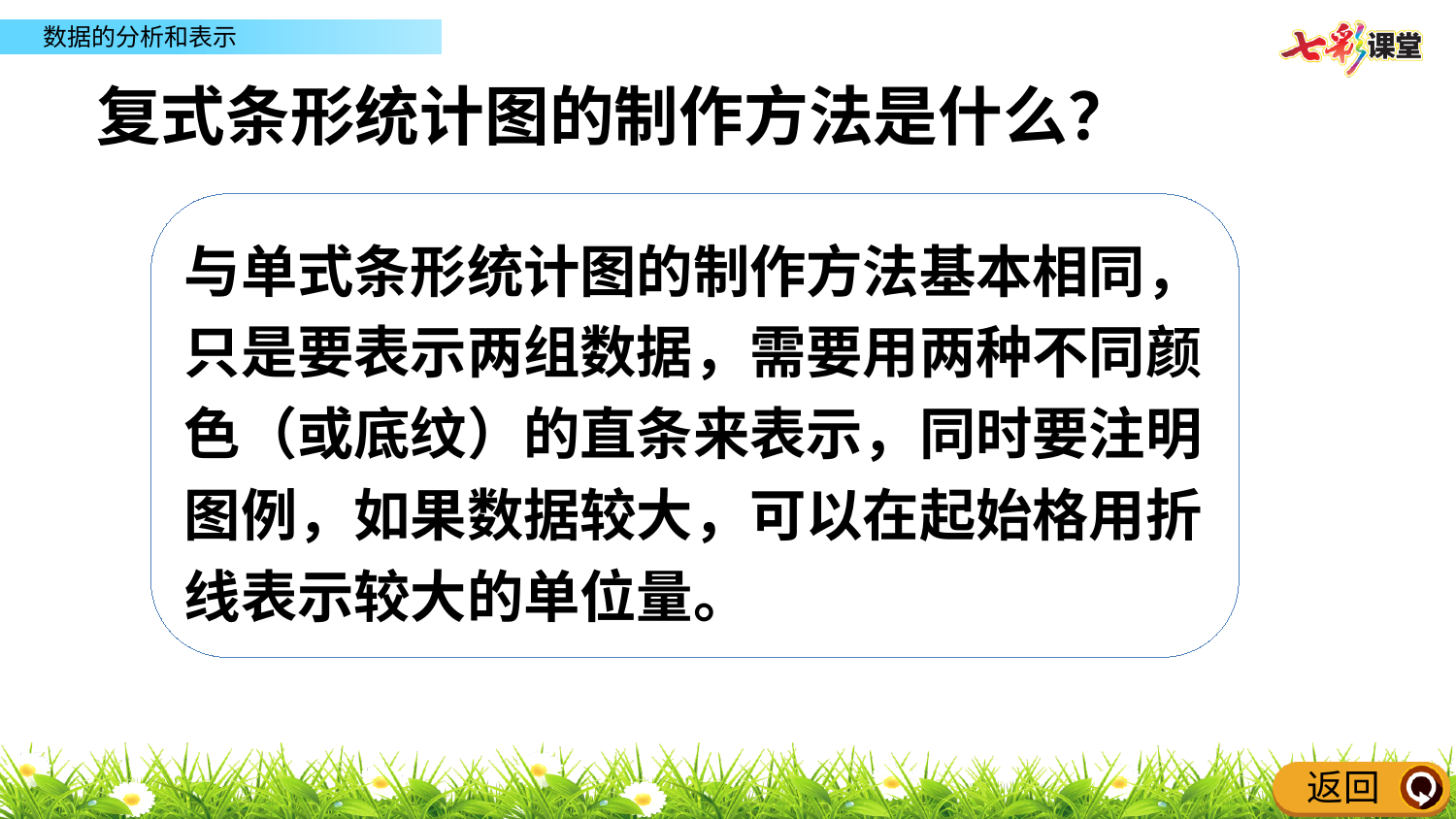

复式条形统计图的制作方法是什么？
与单式条形统计图的制作方法基本相同，只是要表示两组数据，需要用两种不同颜色（或底纹）的直条来表示，同时要注明图例，如果数据较大，可以在起始格用折线表示较大的单位量。